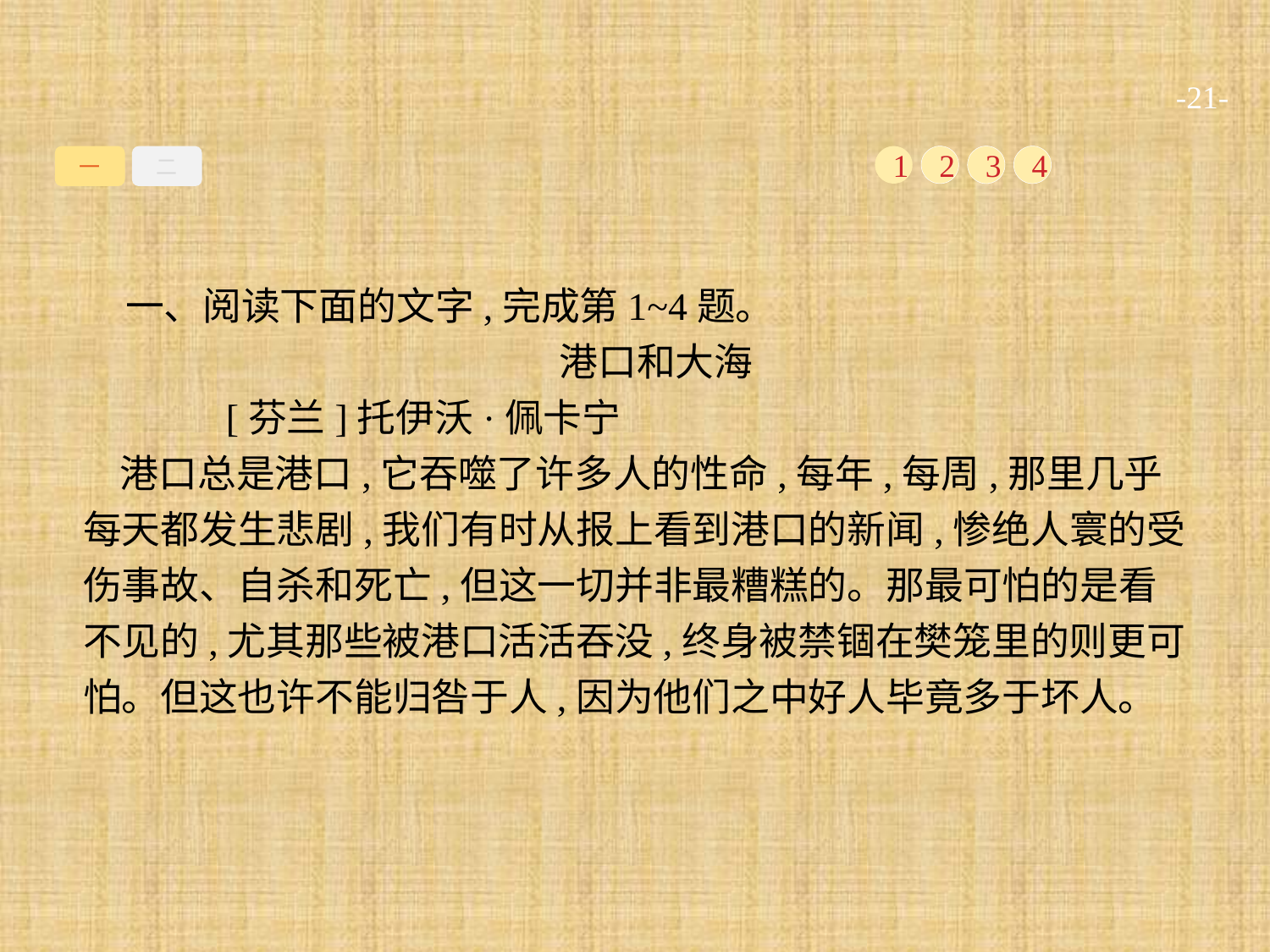

-21-
一
二
1
2
3
4
一、阅读下面的文字,完成第1~4题。
港口和大海
	[芬兰]托伊沃·佩卡宁
港口总是港口,它吞噬了许多人的性命,每年,每周,那里几乎每天都发生悲剧,我们有时从报上看到港口的新闻,惨绝人寰的受伤事故、自杀和死亡,但这一切并非最糟糕的。那最可怕的是看不见的,尤其那些被港口活活吞没,终身被禁锢在樊笼里的则更可怕。但这也许不能归咎于人,因为他们之中好人毕竟多于坏人。